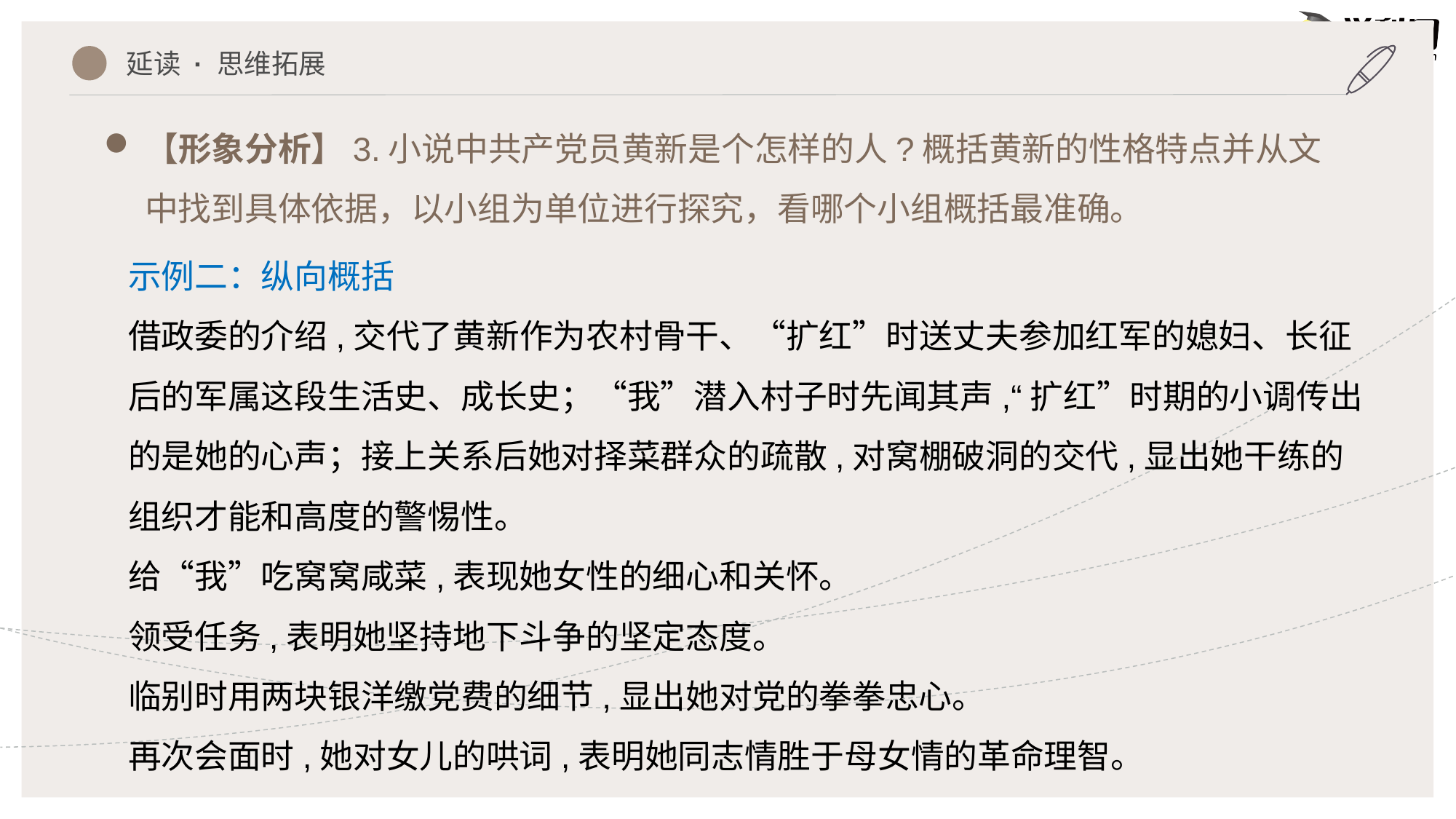

延读 · 思维拓展

【形象分析】3.小说中共产党员黄新是个怎样的人?概括黄新的性格特点并从文中找到具体依据，以小组为单位进行探究，看哪个小组概括最准确。
示例二：纵向概括
借政委的介绍,交代了黄新作为农村骨干、“扩红”时送丈夫参加红军的媳妇、长征后的军属这段生活史、成长史；“我”潜入村子时先闻其声,“扩红”时期的小调传出的是她的心声；接上关系后她对择菜群众的疏散,对窝棚破洞的交代,显出她干练的组织才能和高度的警惕性。
给“我”吃窝窝咸菜,表现她女性的细心和关怀。
领受任务,表明她坚持地下斗争的坚定态度。
临别时用两块银洋缴党费的细节,显出她对党的拳拳忠心。
再次会面时,她对女儿的哄词,表明她同志情胜于母女情的革命理智。